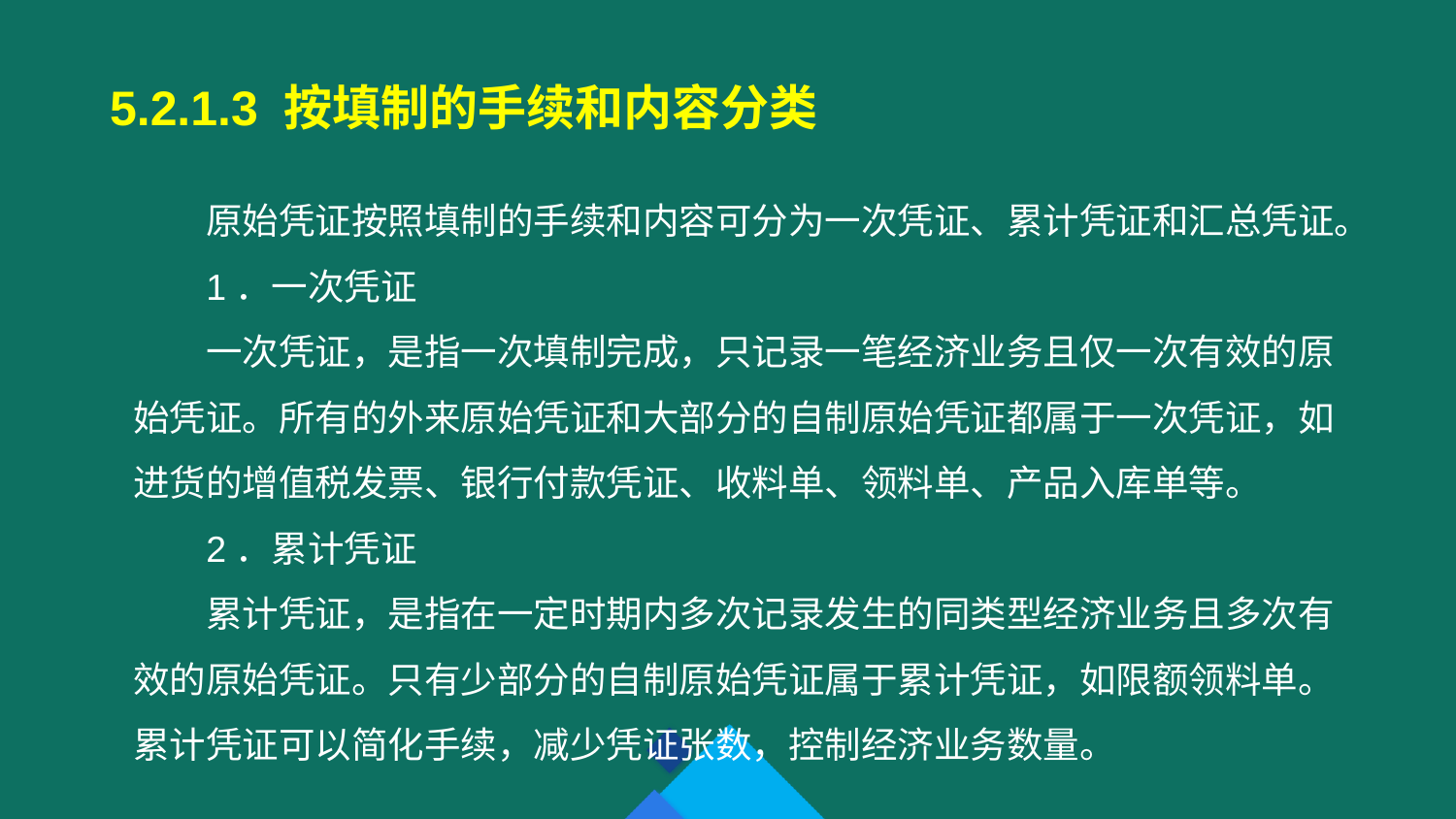

5.2.1.3 按填制的手续和内容分类
原始凭证按照填制的手续和内容可分为一次凭证、累计凭证和汇总凭证。
1．一次凭证
一次凭证，是指一次填制完成，只记录一笔经济业务且仅一次有效的原始凭证。所有的外来原始凭证和大部分的自制原始凭证都属于一次凭证，如进货的增值税发票、银行付款凭证、收料单、领料单、产品入库单等。
2．累计凭证
累计凭证，是指在一定时期内多次记录发生的同类型经济业务且多次有效的原始凭证。只有少部分的自制原始凭证属于累计凭证，如限额领料单。累计凭证可以简化手续，减少凭证张数，控制经济业务数量。